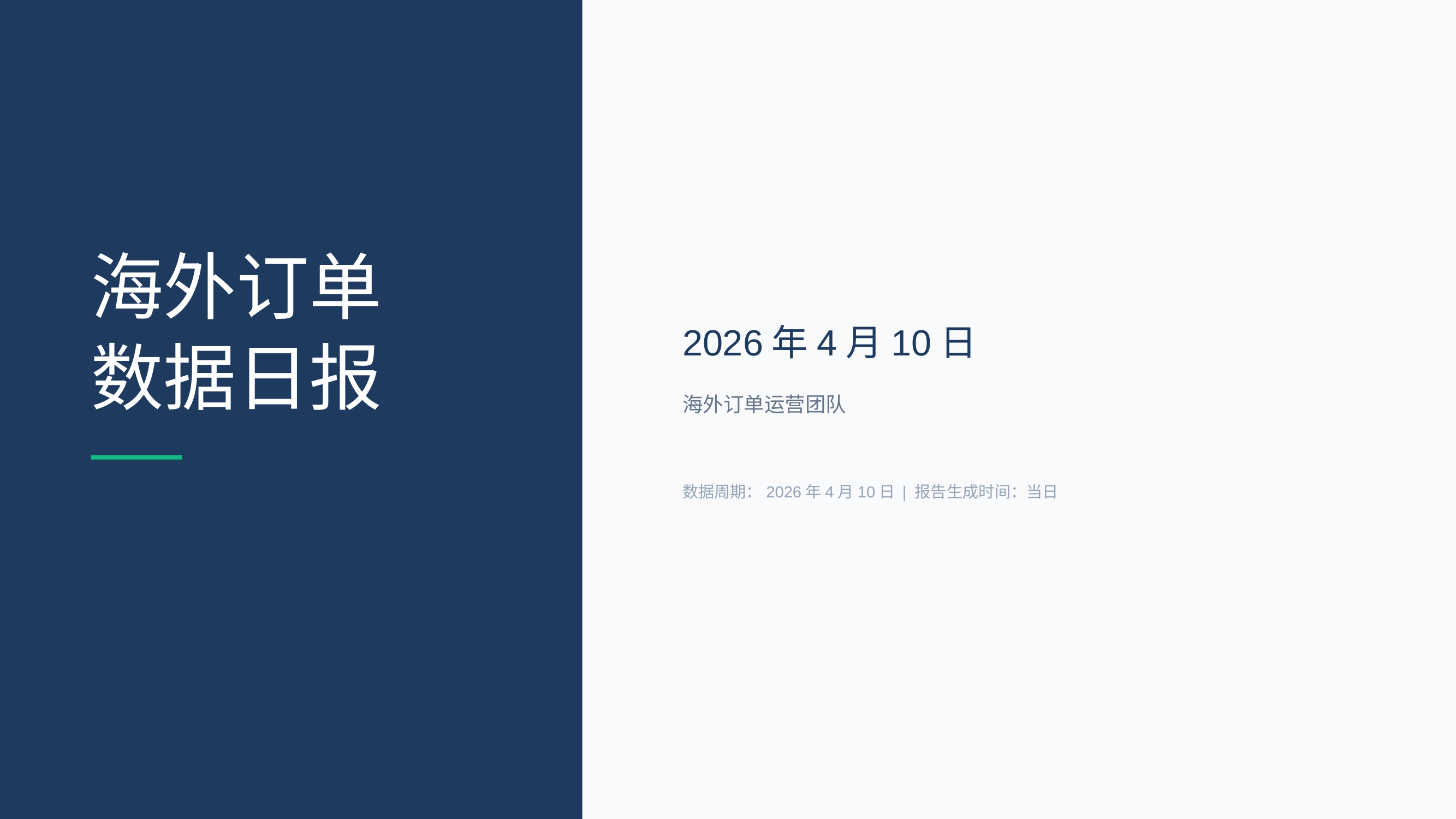

海外订单
2026年4月10日
数据日报
海外订单运营团队

数据周期：2026年4月10日 | 报告生成时间：当日